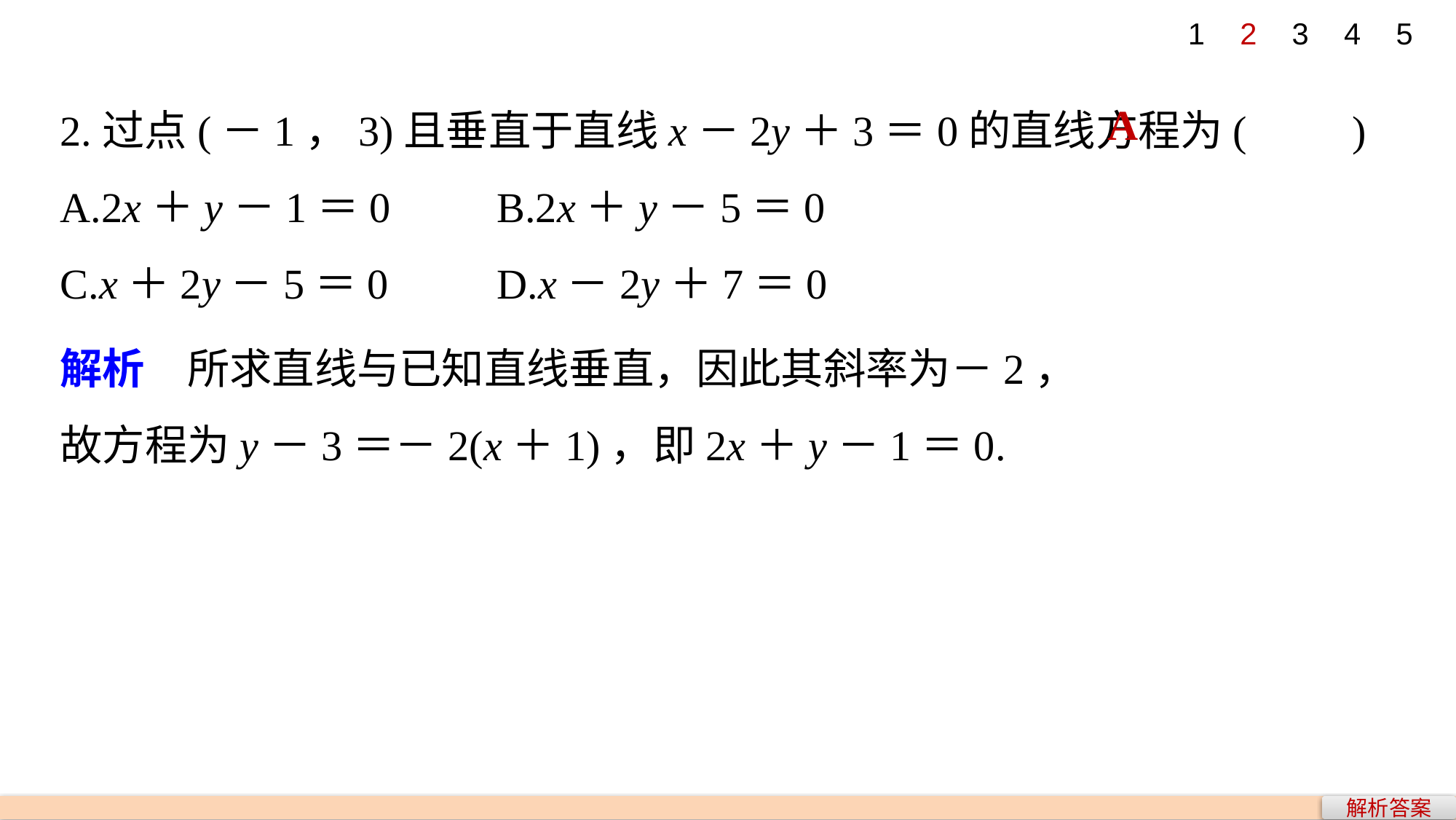

1
2
3
4
5
2.过点(－1，3)且垂直于直线x－2y＋3＝0的直线方程为(　　)
A.2x＋y－1＝0  	B.2x＋y－5＝0
C.x＋2y－5＝0  	D.x－2y＋7＝0
A
解析　所求直线与已知直线垂直，因此其斜率为－2，
故方程为y－3＝－2(x＋1)，即2x＋y－1＝0.
解析答案